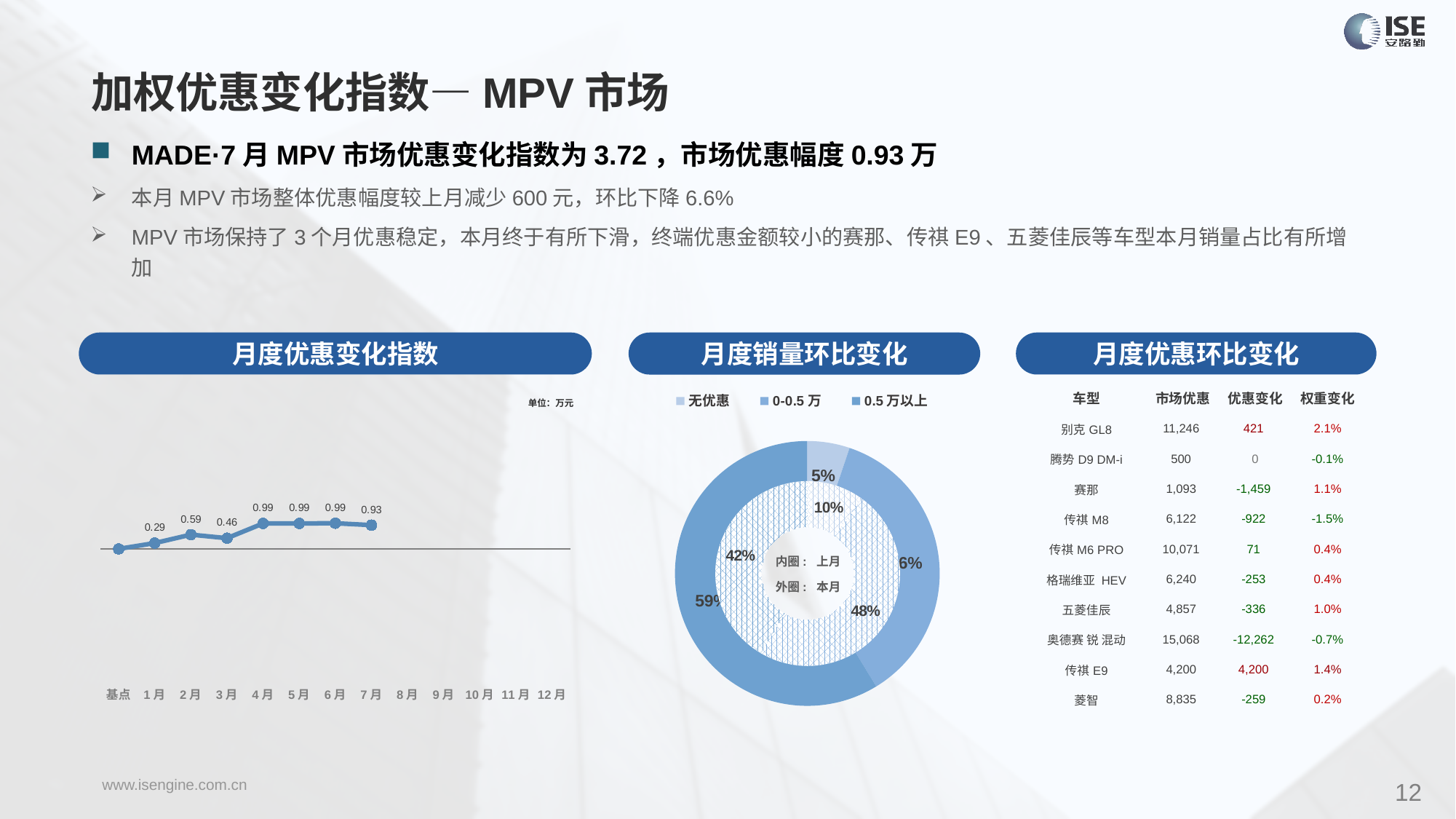

加权优惠变化指数—MPV市场
MADE·7月MPV市场优惠变化指数为3.72，市场优惠幅度0.93万
本月MPV市场整体优惠幅度较上月减少600元，环比下降6.6%
MPV市场保持了3个月优惠稳定，本月终于有所下滑，终端优惠金额较小的赛那、传祺E9、五菱佳辰等车型本月销量占比有所增加
月度优惠变化指数

月度优惠环比变化

月度销量环比变化

| 车型 | 市场优惠 | 优惠变化 | 权重变化 |
| --- | --- | --- | --- |
| 别克GL8 | 11,246 | 421 | 2.1% |
| 腾势D9 DM-i | 500 | 0 | -0.1% |
| 赛那 | 1,093 | -1,459 | 1.1% |
| 传祺M8 | 6,122 | -922 | -1.5% |
| 传祺M6 PRO | 10,071 | 71 | 0.4% |
| 格瑞维亚 HEV | 6,240 | -253 | 0.4% |
| 五菱佳辰 | 4,857 | -336 | 1.0% |
| 奥德赛 锐 混动 | 15,068 | -12,262 | -0.7% |
| 传祺E9 | 4,200 | 4,200 | 1.4% |
| 菱智 | 8,835 | -259 | 0.2% |

### Chart

| Category | Y2022 |
|---|---|
| 基点 | 0.0 |
| 1月 | 0.91 |
| 2月 | 2.23 |
| 3月 | 1.68 |
| 4月 | 3.98 |
| 5月 | 3.98 |
| 6月 | 4.01 |
| 7月 | 3.72 |
| 8月 | None |
| 9月 | None |
| 10月 | None |
| 11月 | None |
| 12月 | None |

### Chart

| Category | 销量 |
|---|---|
| 无优惠 | 3986.0 |
| 0-0.5万 | 27763.0 |
| 0.5万以上 | 45171.0 |
单位：万元

### Chart

| Category | 销量 |
|---|---|
| 无优惠 | 5466.0 |
| 0-0.5万 | 26711.0 |
| 0.5万以上 | 22902.0 |
内圈:  上月
外圈:  本月
12